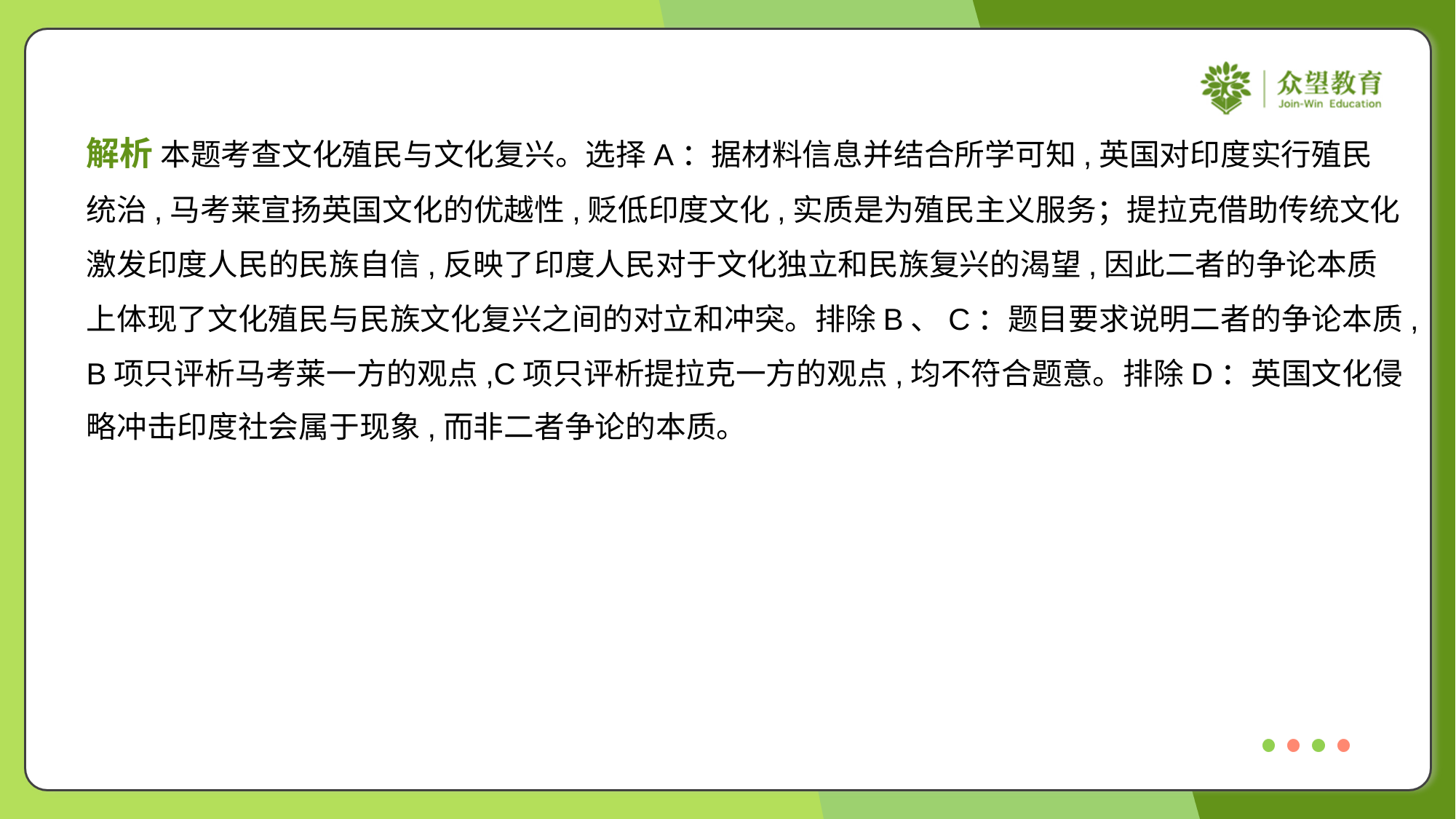

解析 本题考查文化殖民与文化复兴。选择A：据材料信息并结合所学可知,英国对印度实行殖民
统治,马考莱宣扬英国文化的优越性,贬低印度文化,实质是为殖民主义服务；提拉克借助传统文化
激发印度人民的民族自信,反映了印度人民对于文化独立和民族复兴的渴望,因此二者的争论本质
上体现了文化殖民与民族文化复兴之间的对立和冲突。排除B、C：题目要求说明二者的争论本质,
B项只评析马考莱一方的观点,C项只评析提拉克一方的观点,均不符合题意。排除D：英国文化侵
略冲击印度社会属于现象,而非二者争论的本质。